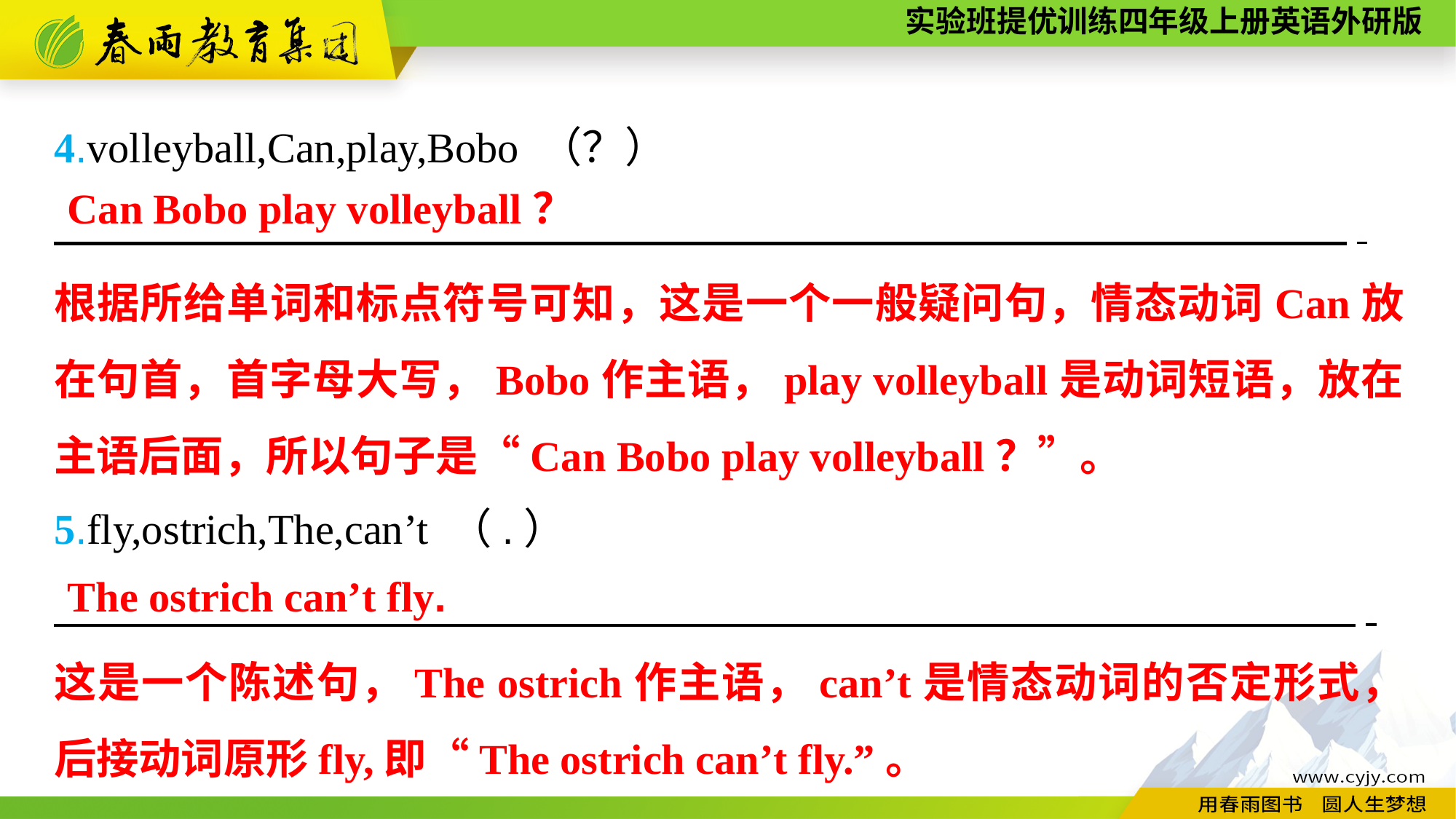

4.volleyball,Can,play,Bobo （？）
　　　       　　　　       　          　　　       　　　　       　　　　　　　.

5.fly,ostrich,The,can’t （.）
　　　　　　         　　　　       　　　　       　　　　       　　　　　　.
Can Bobo play volleyball？
根据所给单词和标点符号可知，这是一个一般疑问句，情态动词Can放在句首，首字母大写，Bobo作主语，play volleyball是动词短语，放在主语后面，所以句子是“Can Bobo play volleyball？”。
The ostrich can’t fly.
这是一个陈述句，The ostrich作主语，can’t是情态动词的否定形式，后接动词原形fly,即“The ostrich can’t fly.”。